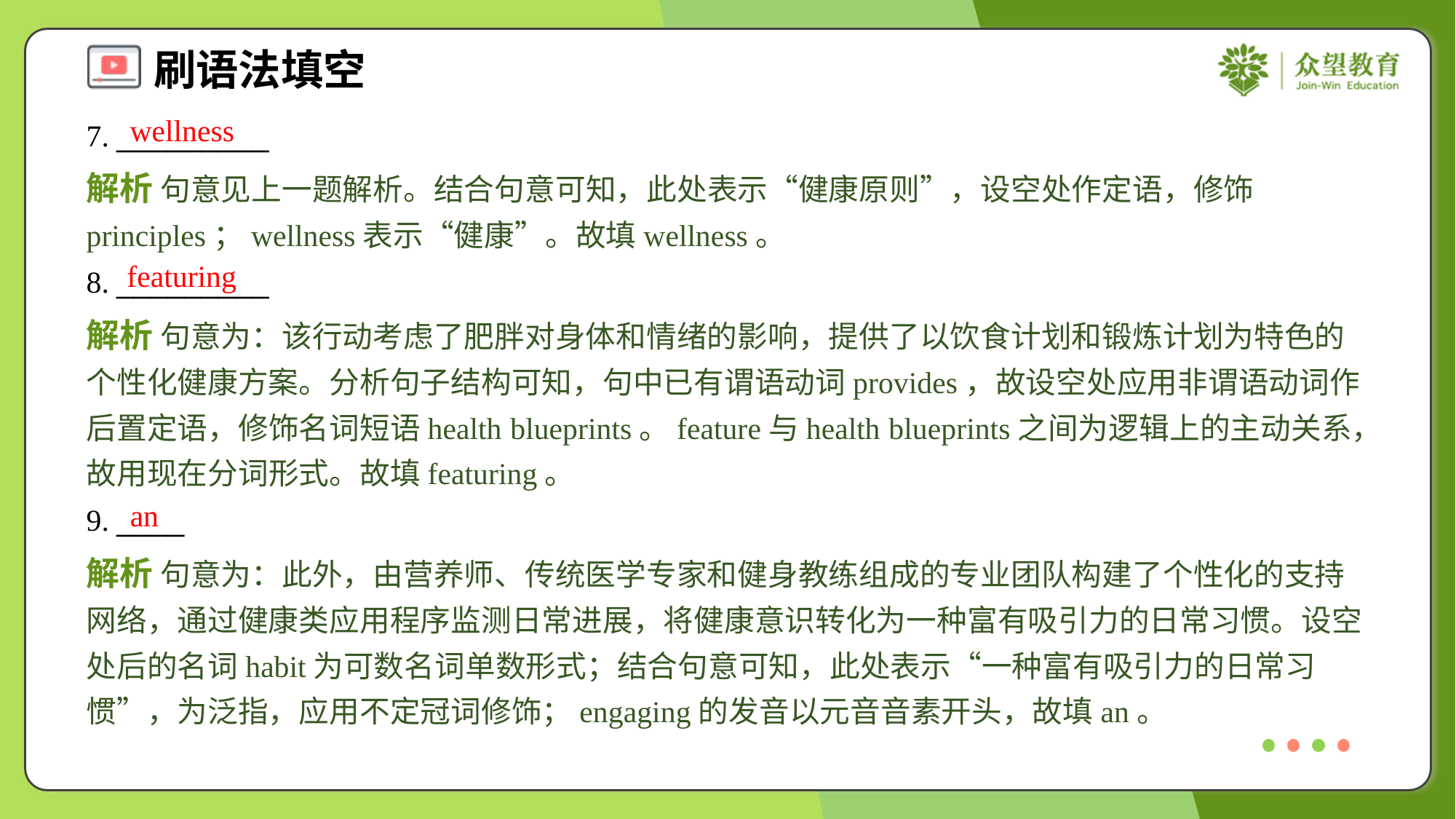

wellness
7. _________
解析 句意见上一题解析。结合句意可知，此处表示“健康原则”，设空处作定语，修饰principles；wellness表示“健康”。故填wellness。
featuring
8. _________
解析 句意为：该行动考虑了肥胖对身体和情绪的影响，提供了以饮食计划和锻炼计划为特色的个性化健康方案。分析句子结构可知，句中已有谓语动词provides，故设空处应用非谓语动词作后置定语，修饰名词短语health blueprints。feature与health blueprints之间为逻辑上的主动关系，故用现在分词形式。故填featuring。
an
9. ____
解析 句意为：此外，由营养师、传统医学专家和健身教练组成的专业团队构建了个性化的支持网络，通过健康类应用程序监测日常进展，将健康意识转化为一种富有吸引力的日常习惯。设空处后的名词habit为可数名词单数形式；结合句意可知，此处表示“一种富有吸引力的日常习惯”，为泛指，应用不定冠词修饰；engaging的发音以元音音素开头，故填an。